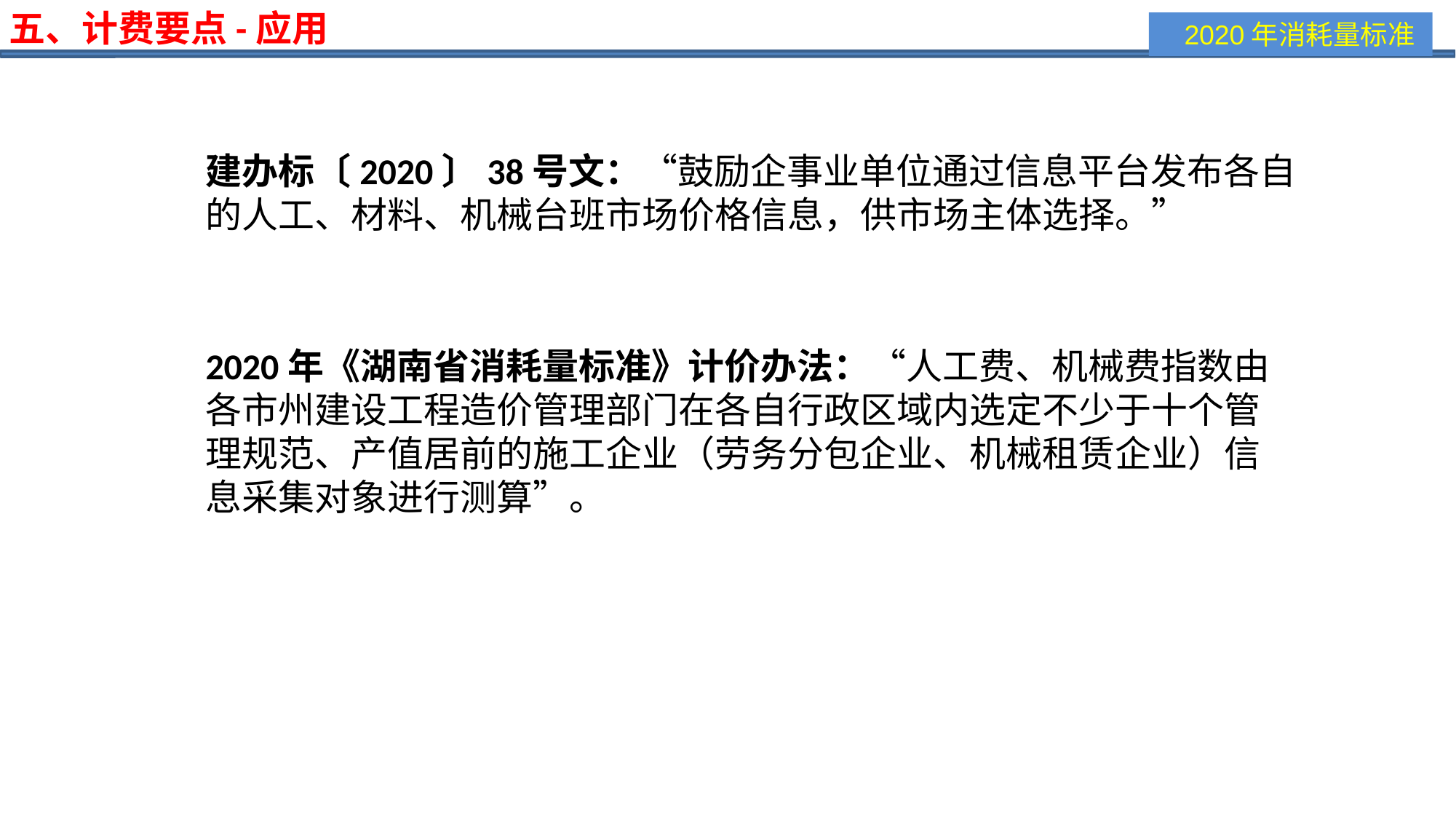

五、计费要点-应用
建办标〔2020〕38号文：“鼓励企事业单位通过信息平台发布各自的人工、材料、机械台班市场价格信息，供市场主体选择。”
2020年《湖南省消耗量标准》计价办法：“人工费、机械费指数由各市州建设工程造价管理部门在各自行政区域内选定不少于十个管理规范、产值居前的施工企业（劳务分包企业、机械租赁企业）信息采集对象进行测算”。